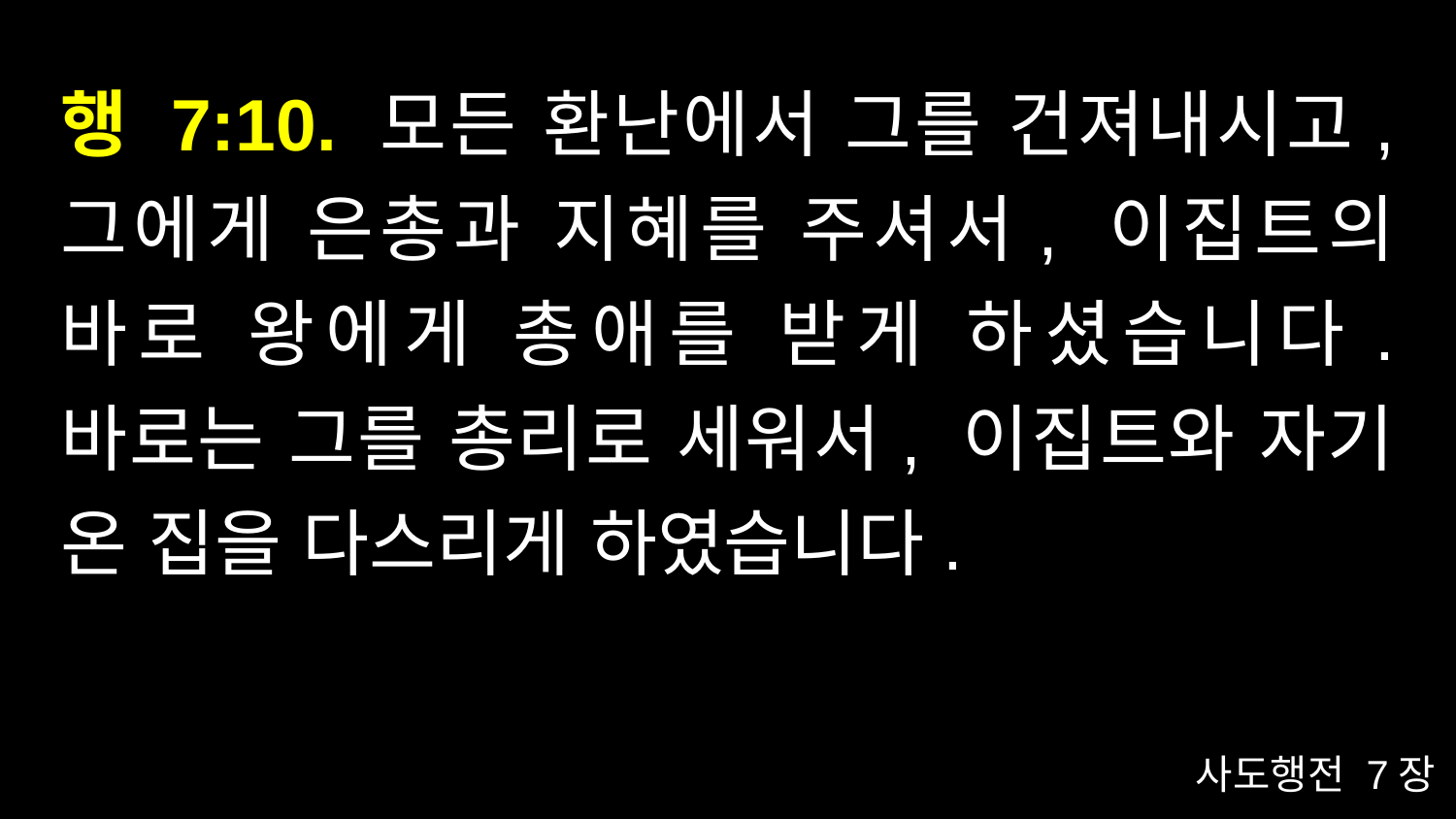

# 행 7:10. 모든 환난에서 그를 건져내시고, 그에게 은총과 지혜를 주셔서, 이집트의 바로 왕에게 총애를 받게 하셨습니다. 바로는 그를 총리로 세워서, 이집트와 자기 온 집을 다스리게 하였습니다.
사도행전 7장